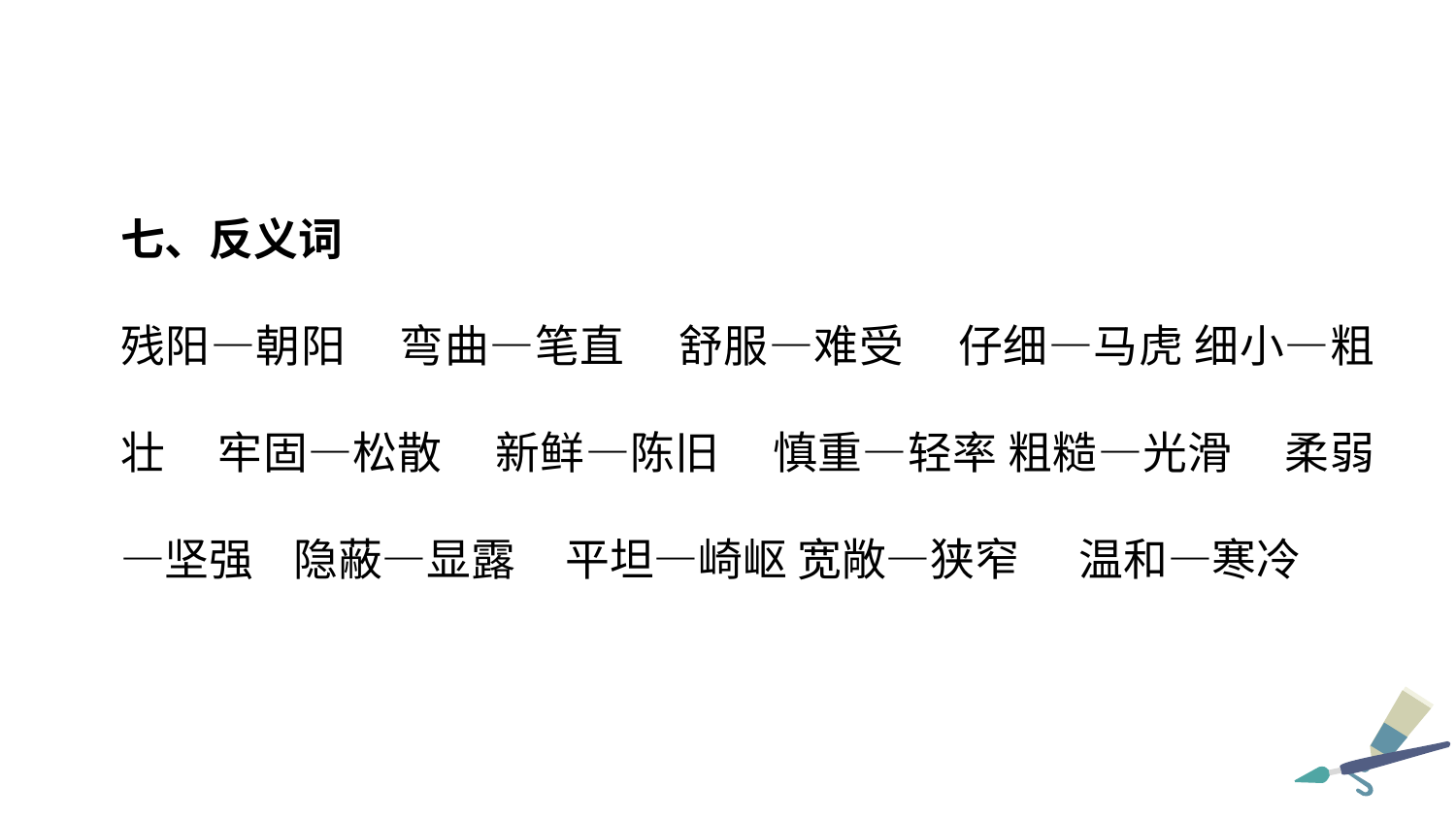

七、反义词
残阳—朝阳     弯曲—笔直     舒服—难受     仔细—马虎 细小—粗壮     牢固—松散     新鲜—陈旧     慎重—轻率 粗糙—光滑     柔弱—坚强    隐蔽—显露     平坦—崎岖 宽敞—狭窄      温和—寒冷